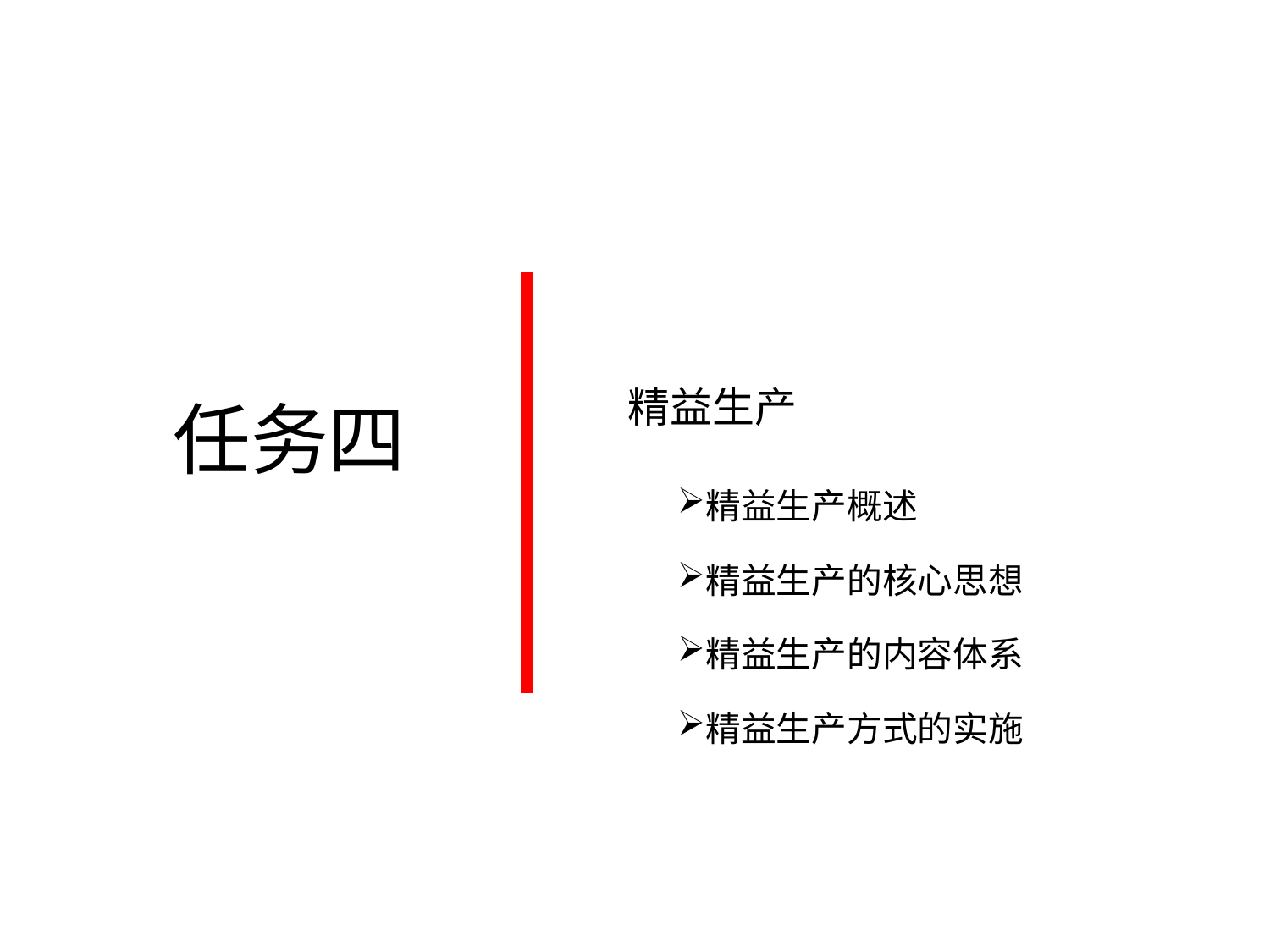

精益生产
精益生产概述
精益生产的核心思想
精益生产的内容体系
精益生产方式的实施
任务四